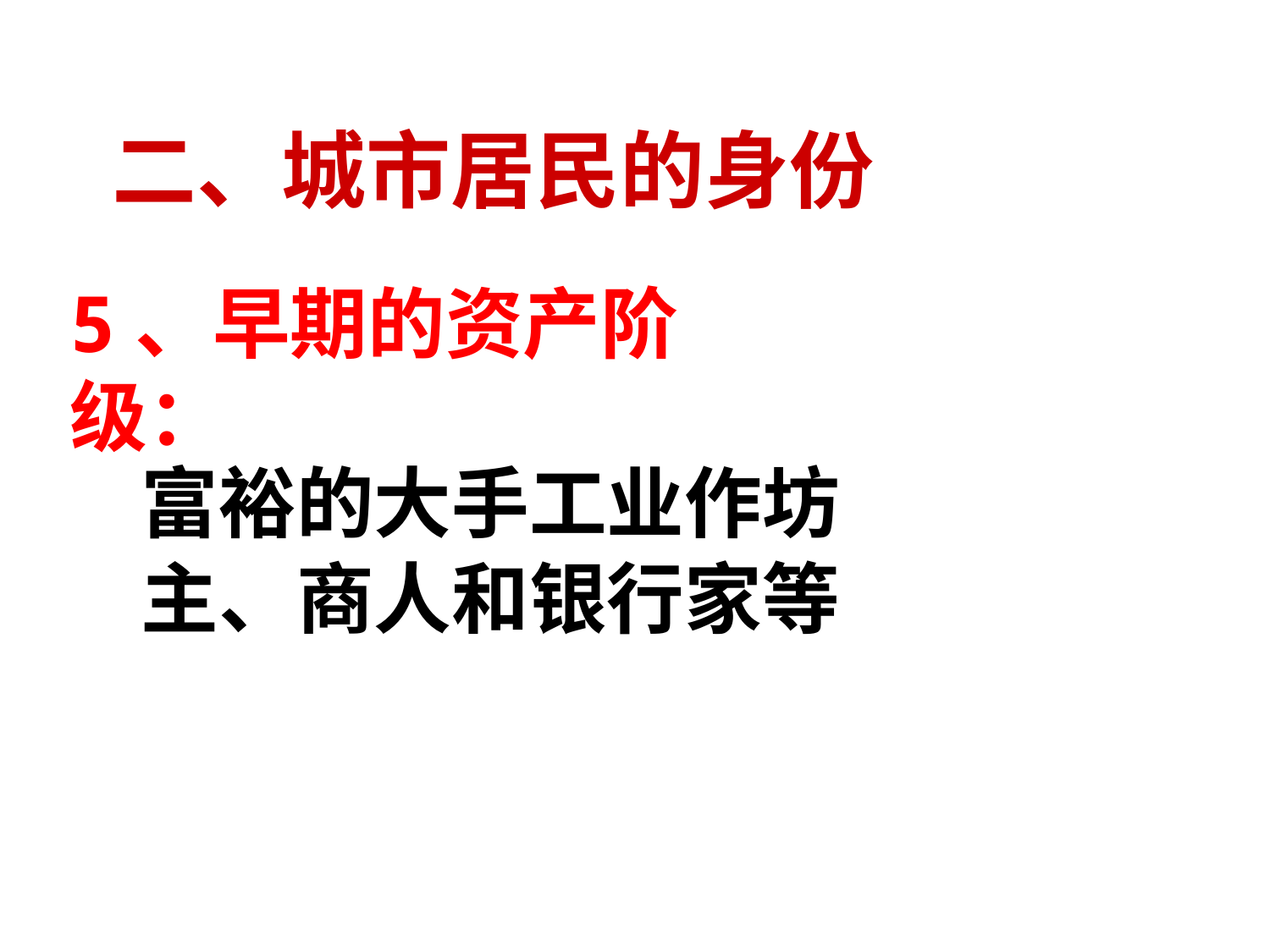

二、城市居民的身份
5、早期的资产阶级：
富裕的大手工业作坊主、商人和银行家等